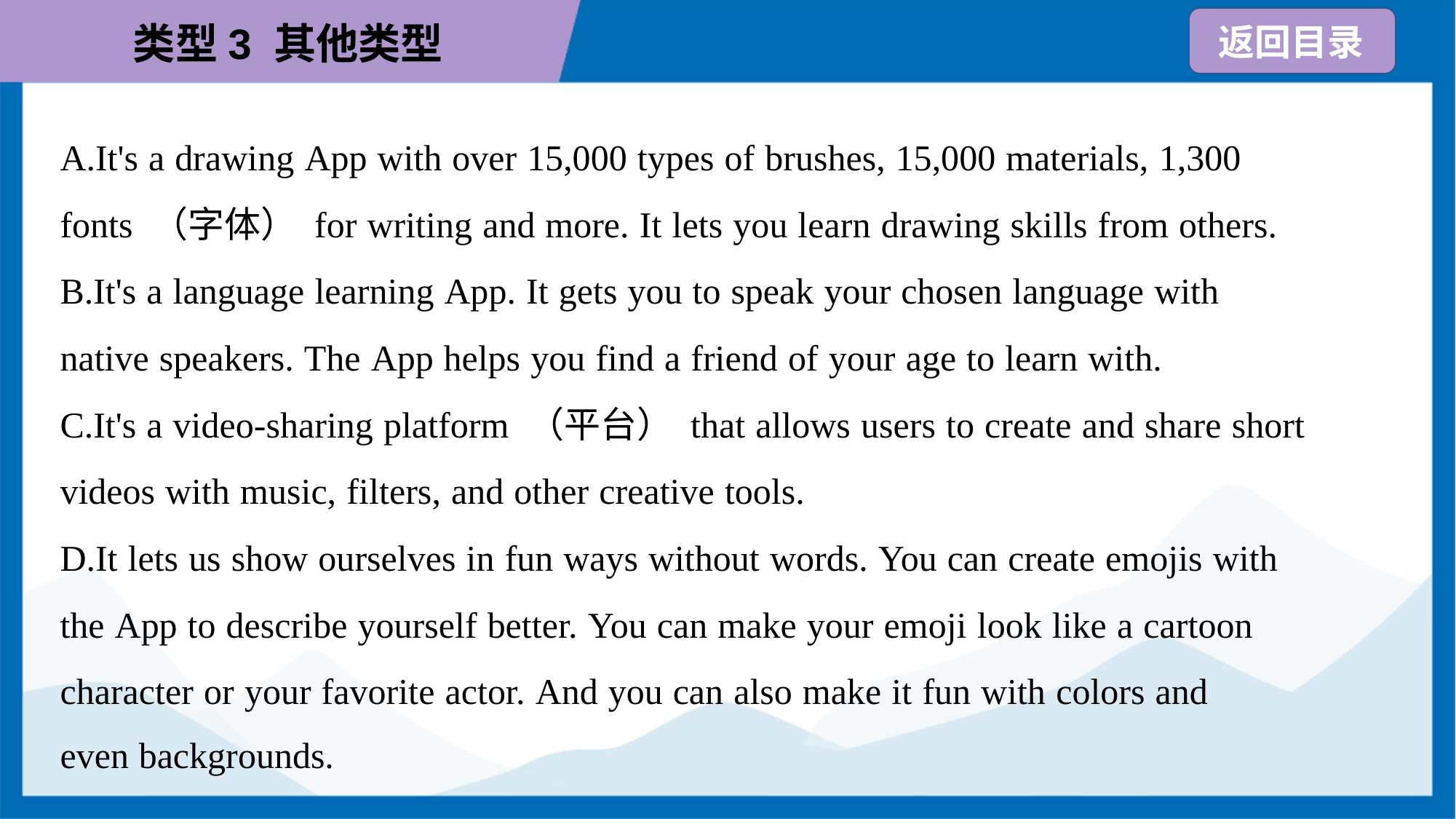

A.It's a drawing App with over 15,000 types of brushes, 15,000 materials, 1,300
fonts （字体） for writing and more. It lets you learn drawing skills from others.
B.It's a language learning App. It gets you to speak your chosen language with
native speakers. The App helps you find a friend of your age to learn with.
C.It's a video-sharing platform （平台） that allows users to create and share short
videos with music, filters, and other creative tools.
D.It lets us show ourselves in fun ways without words. You can create emojis with
the App to describe yourself better. You can make your emoji look like a cartoon
character or your favorite actor. And you can also make it fun with colors and
even backgrounds.